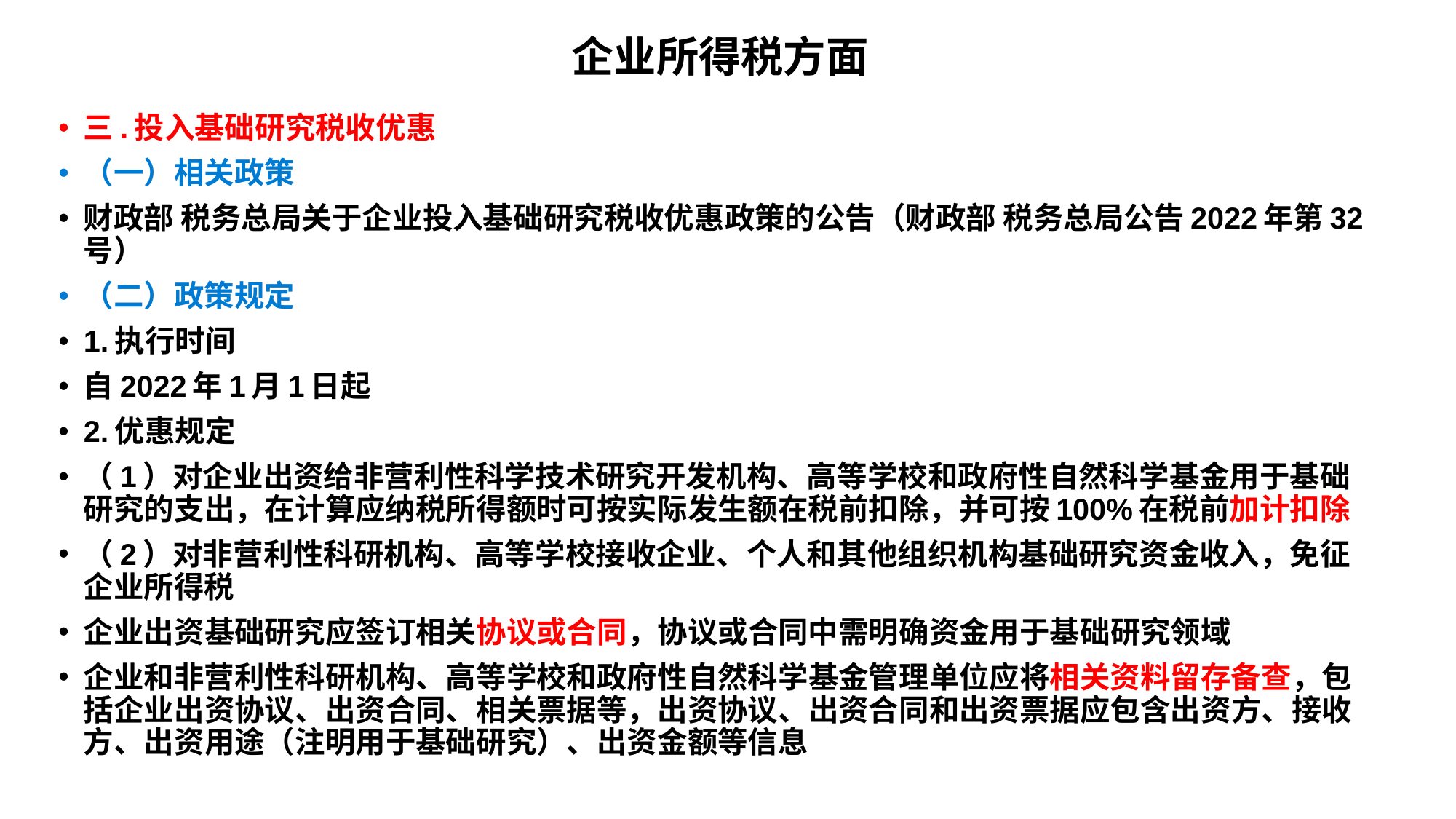

# 企业所得税方面
三.投入基础研究税收优惠
（一）相关政策
财政部 税务总局关于企业投入基础研究税收优惠政策的公告（财政部 税务总局公告2022年第32号）
（二）政策规定
1.执行时间
自2022年1月1日起
2.优惠规定
（1）对企业出资给非营利性科学技术研究开发机构、高等学校和政府性自然科学基金用于基础研究的支出，在计算应纳税所得额时可按实际发生额在税前扣除，并可按100%在税前加计扣除
（2）对非营利性科研机构、高等学校接收企业、个人和其他组织机构基础研究资金收入，免征企业所得税
企业出资基础研究应签订相关协议或合同，协议或合同中需明确资金用于基础研究领域
企业和非营利性科研机构、高等学校和政府性自然科学基金管理单位应将相关资料留存备查，包括企业出资协议、出资合同、相关票据等，出资协议、出资合同和出资票据应包含出资方、接收方、出资用途（注明用于基础研究）、出资金额等信息